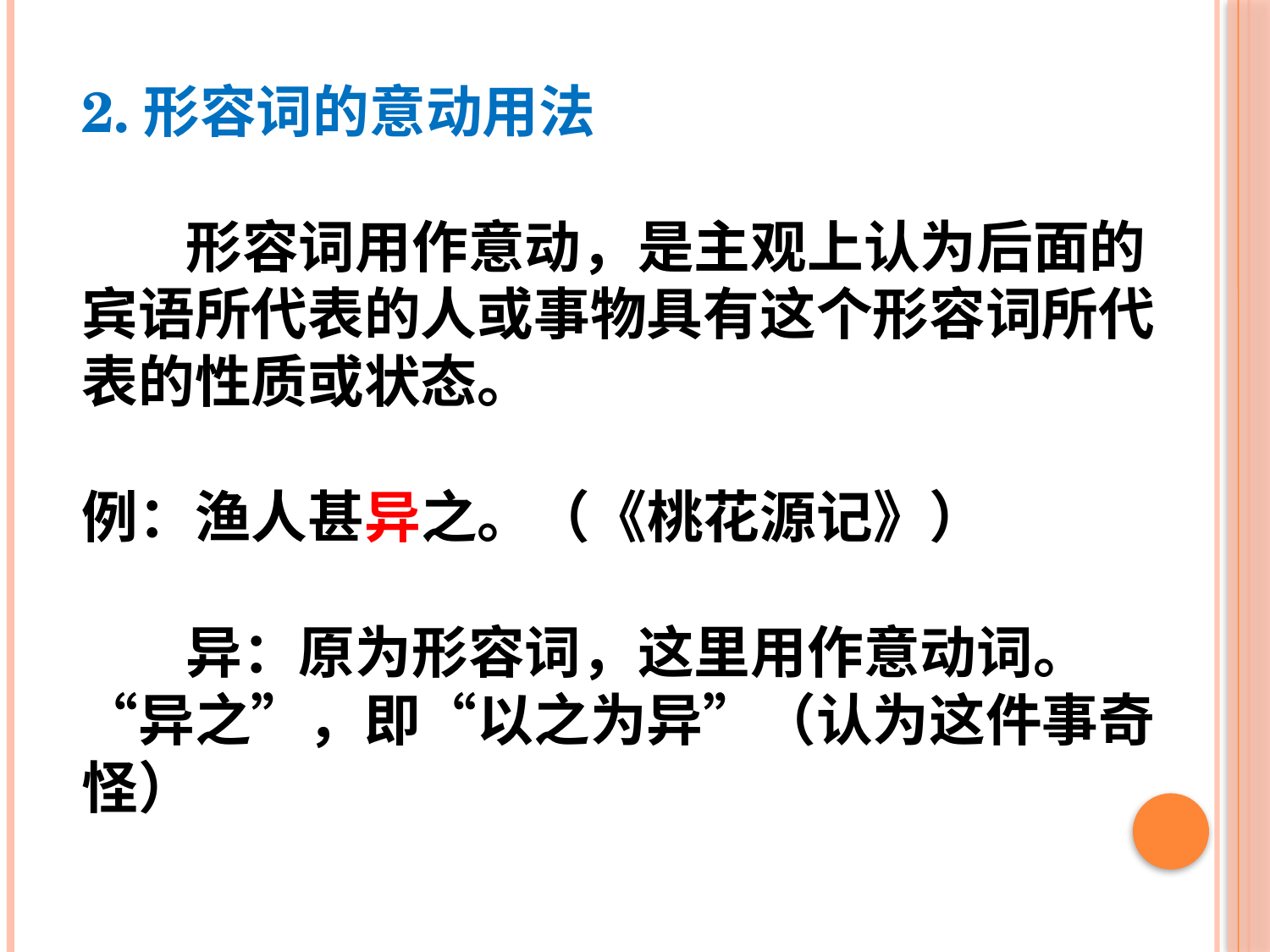

2.形容词的意动用法
       形容词用作意动，是主观上认为后面的宾语所代表的人或事物具有这个形容词所代表的性质或状态。
例：渔人甚异之。（《桃花源记》）
       异：原为形容词，这里用作意动词。“异之”，即“以之为异”（认为这件事奇怪）